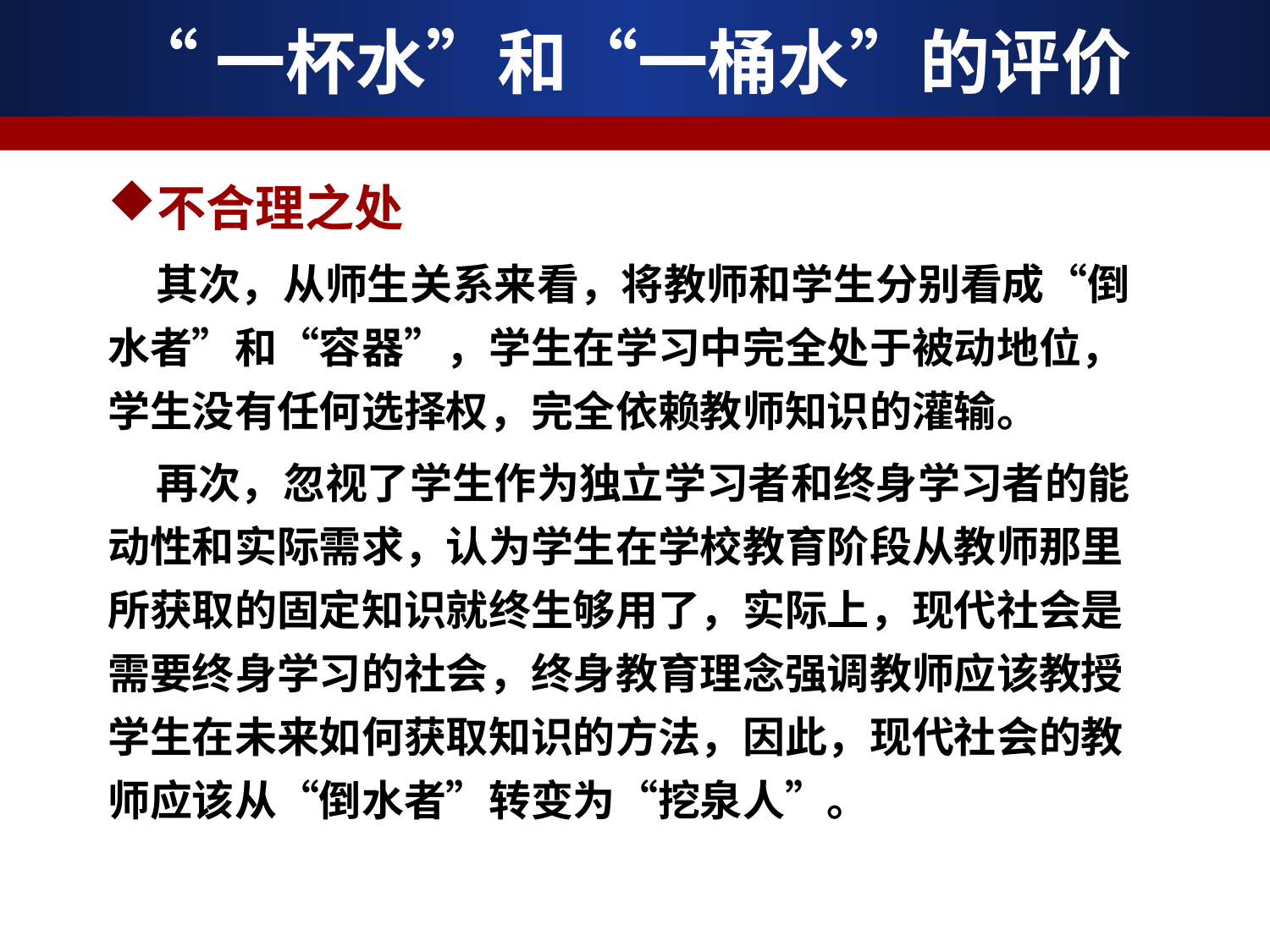

# “一杯水”和“一桶水”的评价
不合理之处
    其次，从师生关系来看，将教师和学生分别看成“倒水者”和“容器”，学生在学习中完全处于被动地位，学生没有任何选择权，完全依赖教师知识的灌输。
    再次，忽视了学生作为独立学习者和终身学习者的能动性和实际需求，认为学生在学校教育阶段从教师那里所获取的固定知识就终生够用了，实际上，现代社会是需要终身学习的社会，终身教育理念强调教师应该教授学生在未来如何获取知识的方法，因此，现代社会的教师应该从“倒水者”转变为“挖泉人”。